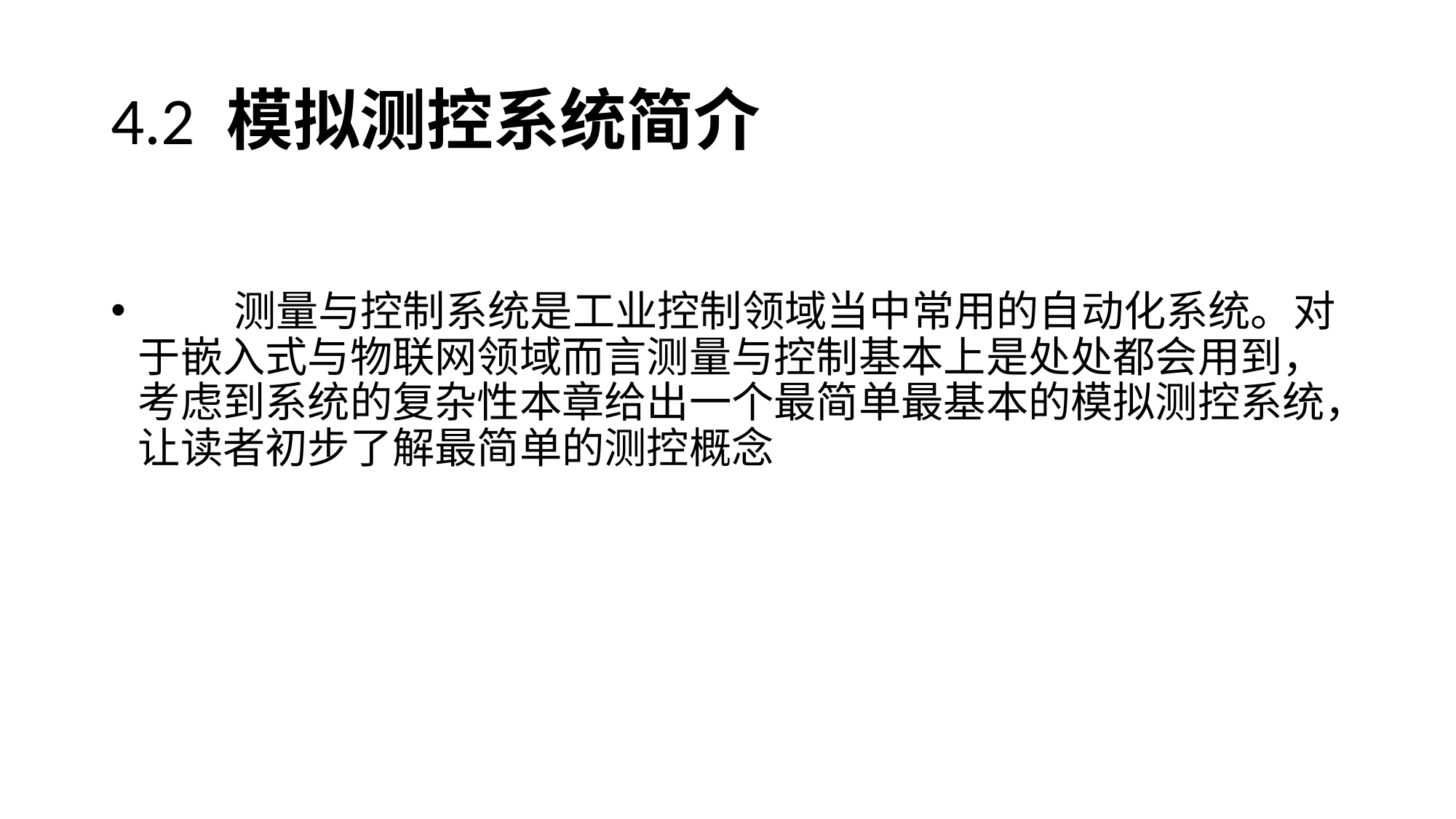

# 4.2 模拟测控系统简介

         测量与控制系统是工业控制领域当中常用的自动化系统。对于嵌入式与物联网领域而言测量与控制基本上是处处都会用到，考虑到系统的复杂性本章给出一个最简单最基本的模拟测控系统，让读者初步了解最简单的测控概念